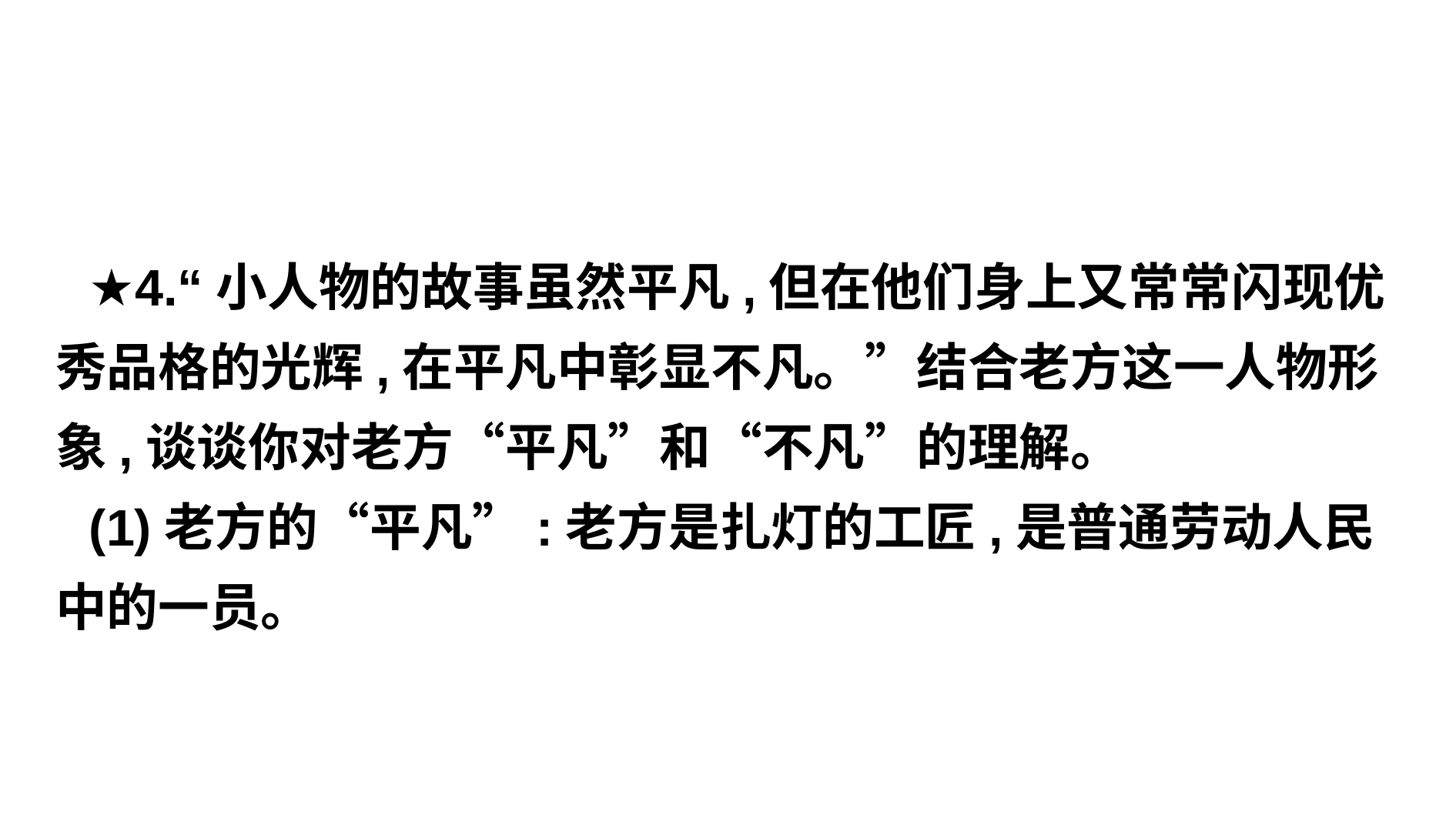

★4.“小人物的故事虽然平凡,但在他们身上又常常闪现优秀品格的光辉,在平凡中彰显不凡。”结合老方这一人物形象,谈谈你对老方“平凡”和“不凡”的理解。
(1)老方的“平凡”:老方是扎灯的工匠,是普通劳动人民中的一员。